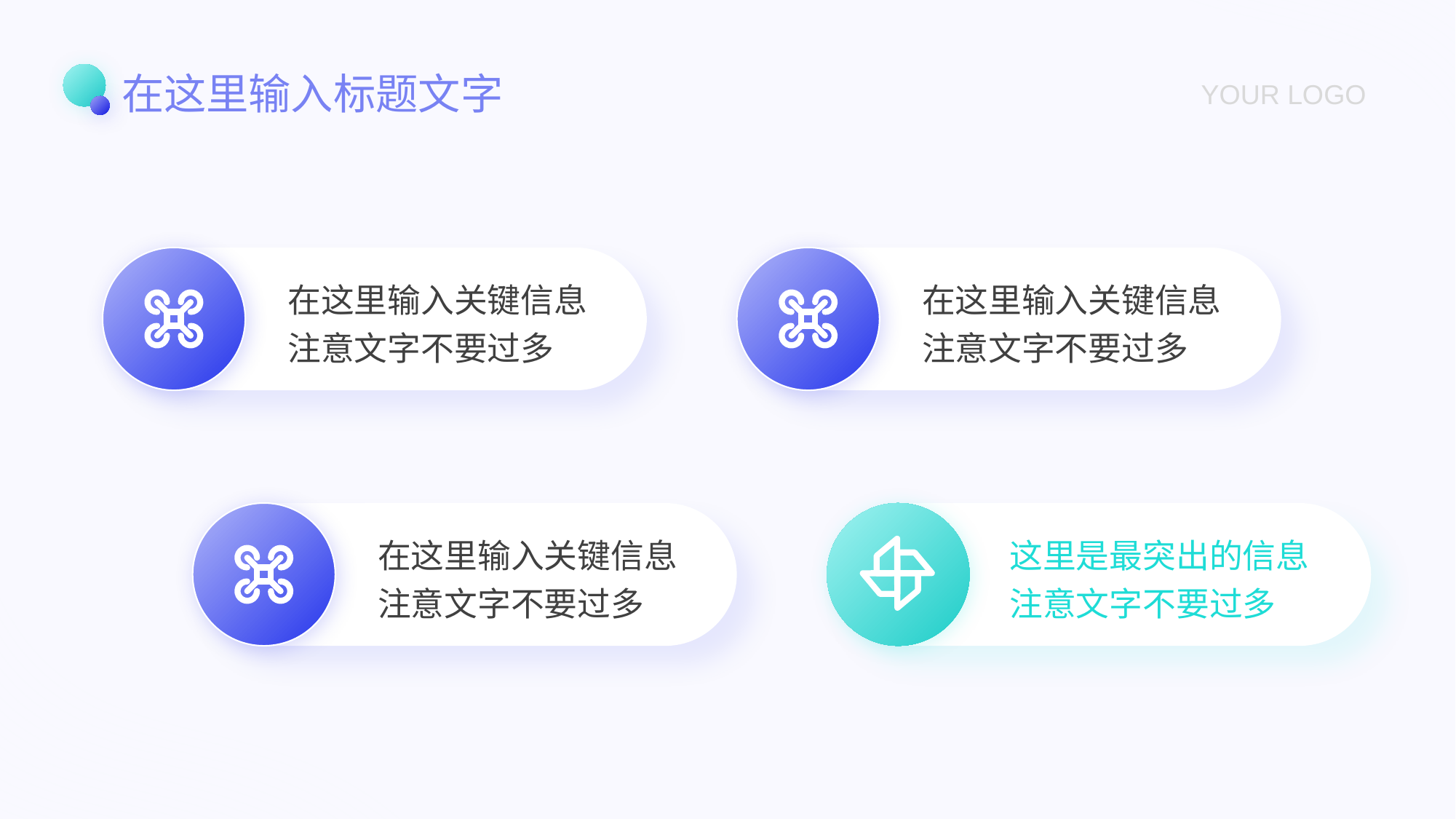

在这里输入标题文字

YOUR LOGO

在这里输入关键信息
注意文字不要过多

在这里输入关键信息
注意文字不要过多

在这里输入关键信息
注意文字不要过多

这里是最突出的信息
注意文字不要过多